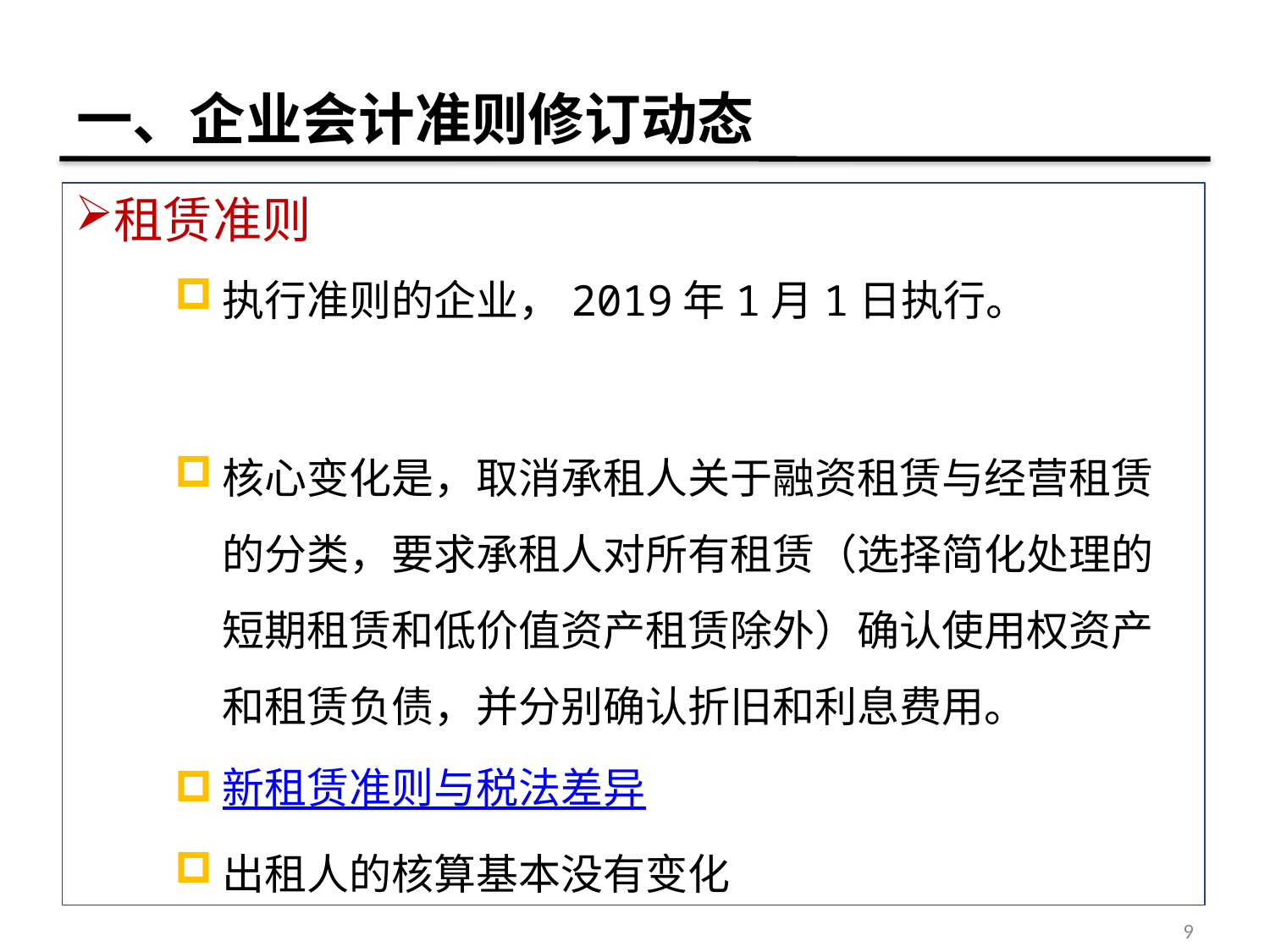

# 一、企业会计准则修订动态
租赁准则
执行准则的企业，2019年1月1日执行。

核心变化是，取消承租人关于融资租赁与经营租赁的分类，要求承租人对所有租赁（选择简化处理的短期租赁和低价值资产租赁除外）确认使用权资产和租赁负债，并分别确认折旧和利息费用。
新租赁准则与税法差异
出租人的核算基本没有变化

9